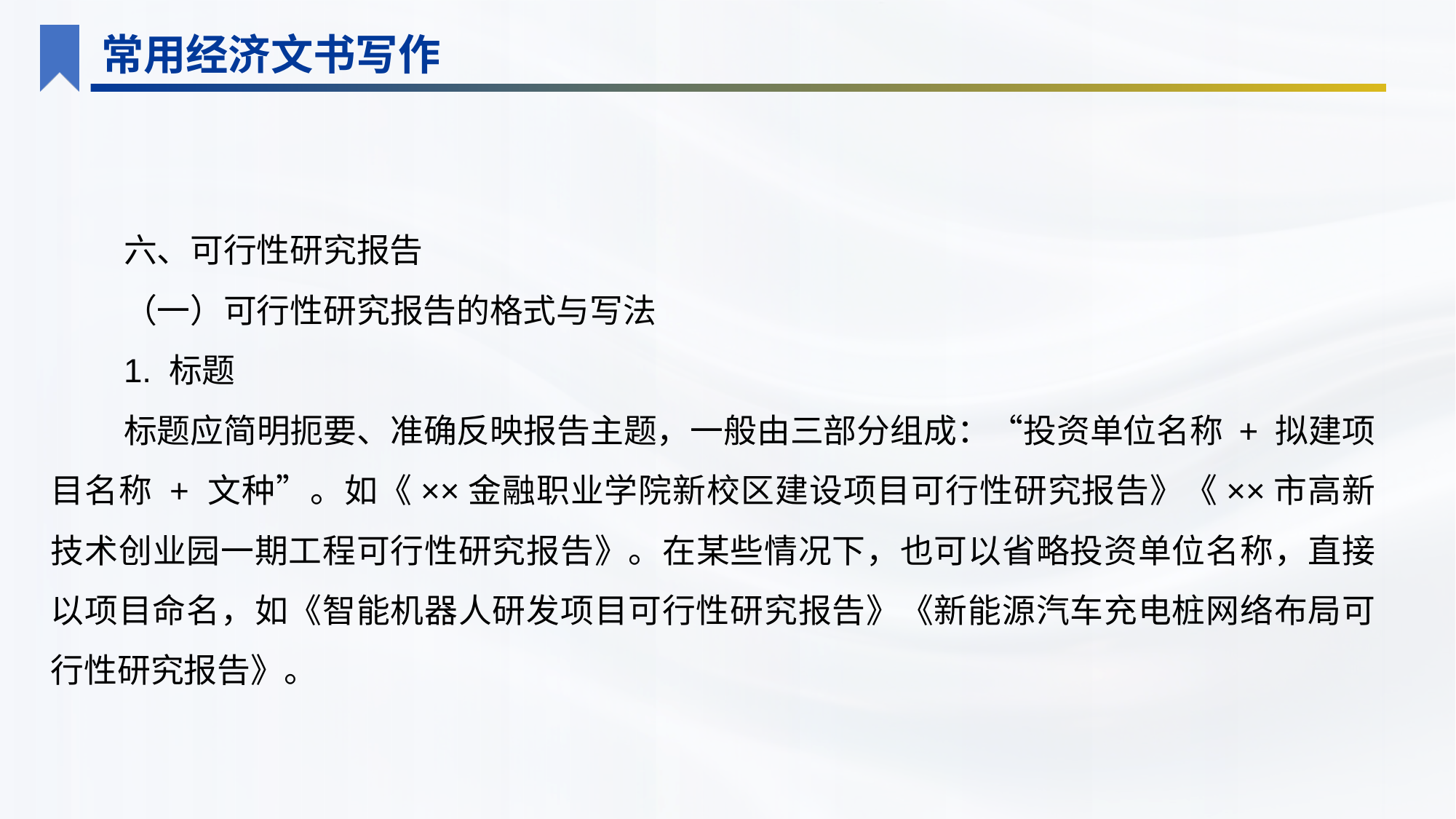

常用经济文书写作
六、可行性研究报告
（一）可行性研究报告的格式与写法
1. 标题
标题应简明扼要、准确反映报告主题，一般由三部分组成：“投资单位名称 + 拟建项目名称 + 文种”。如《××金融职业学院新校区建设项目可行性研究报告》《××市高新技术创业园一期工程可行性研究报告》。在某些情况下，也可以省略投资单位名称，直接以项目命名，如《智能机器人研发项目可行性研究报告》《新能源汽车充电桩网络布局可行性研究报告》。